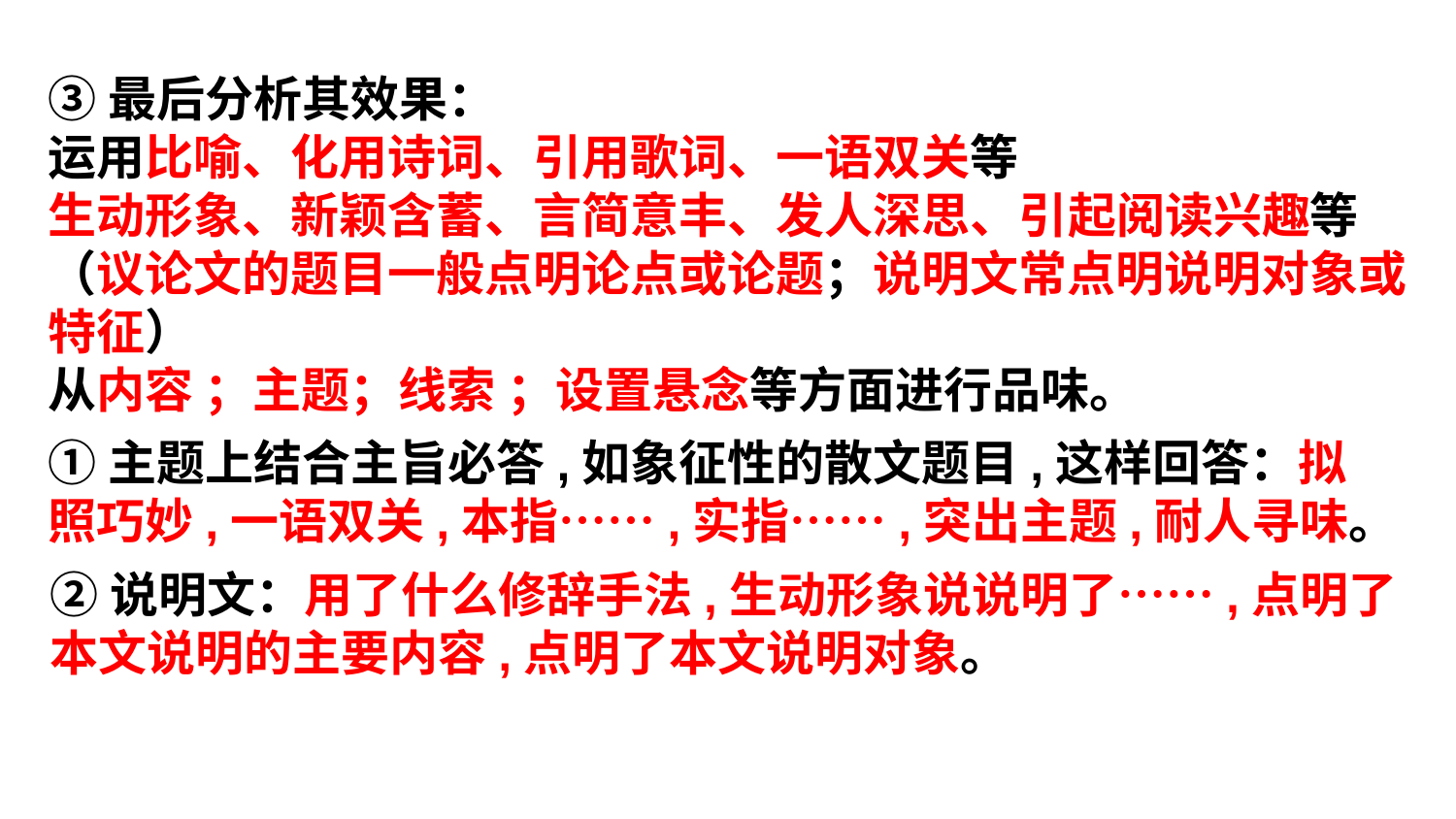

③最后分析其效果：
运用比喻、化用诗词、引用歌词、一语双关等
生动形象、新颖含蓄、言简意丰、发人深思、引起阅读兴趣等
（议论文的题目一般点明论点或论题；说明文常点明说明对象或特征）
从内容 ；主题；线索 ；设置悬念等方面进行品味。
①主题上结合主旨必答,如象征性的散文题目,这样回答：拟照巧妙,一语双关,本指……,实指……,突出主题,耐人寻味。
②说明文：用了什么修辞手法,生动形象说说明了……,点明了本文说明的主要内容,点明了本文说明对象。